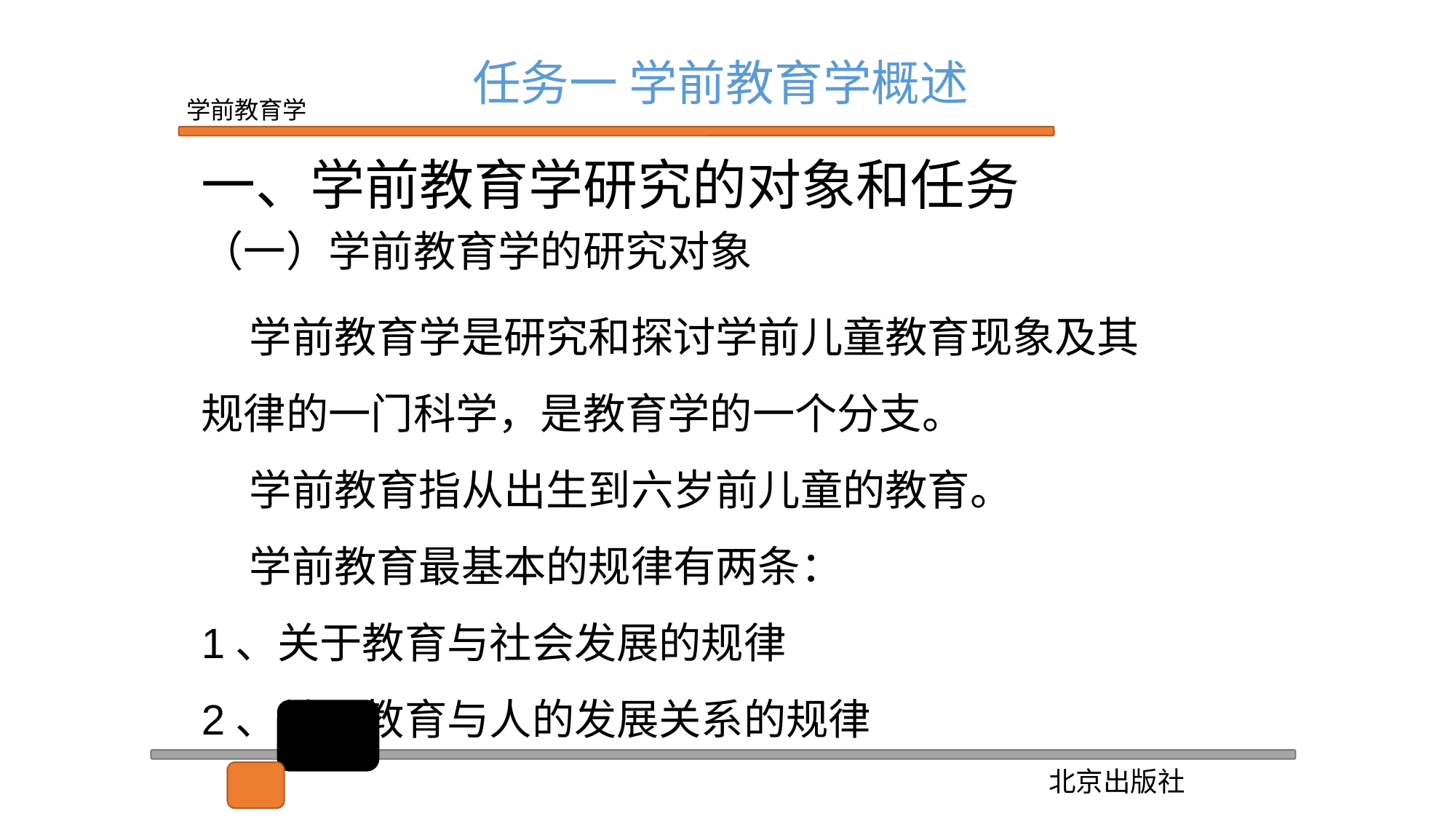

任务一 学前教育学概述
一、学前教育学研究的对象和任务
（一）学前教育学的研究对象
    学前教育学是研究和探讨学前儿童教育现象及其规律的一门科学，是教育学的一个分支。
    学前教育指从出生到六岁前儿童的教育。
    学前教育最基本的规律有两条：
1、关于教育与社会发展的规律
2、关于教育与人的发展关系的规律